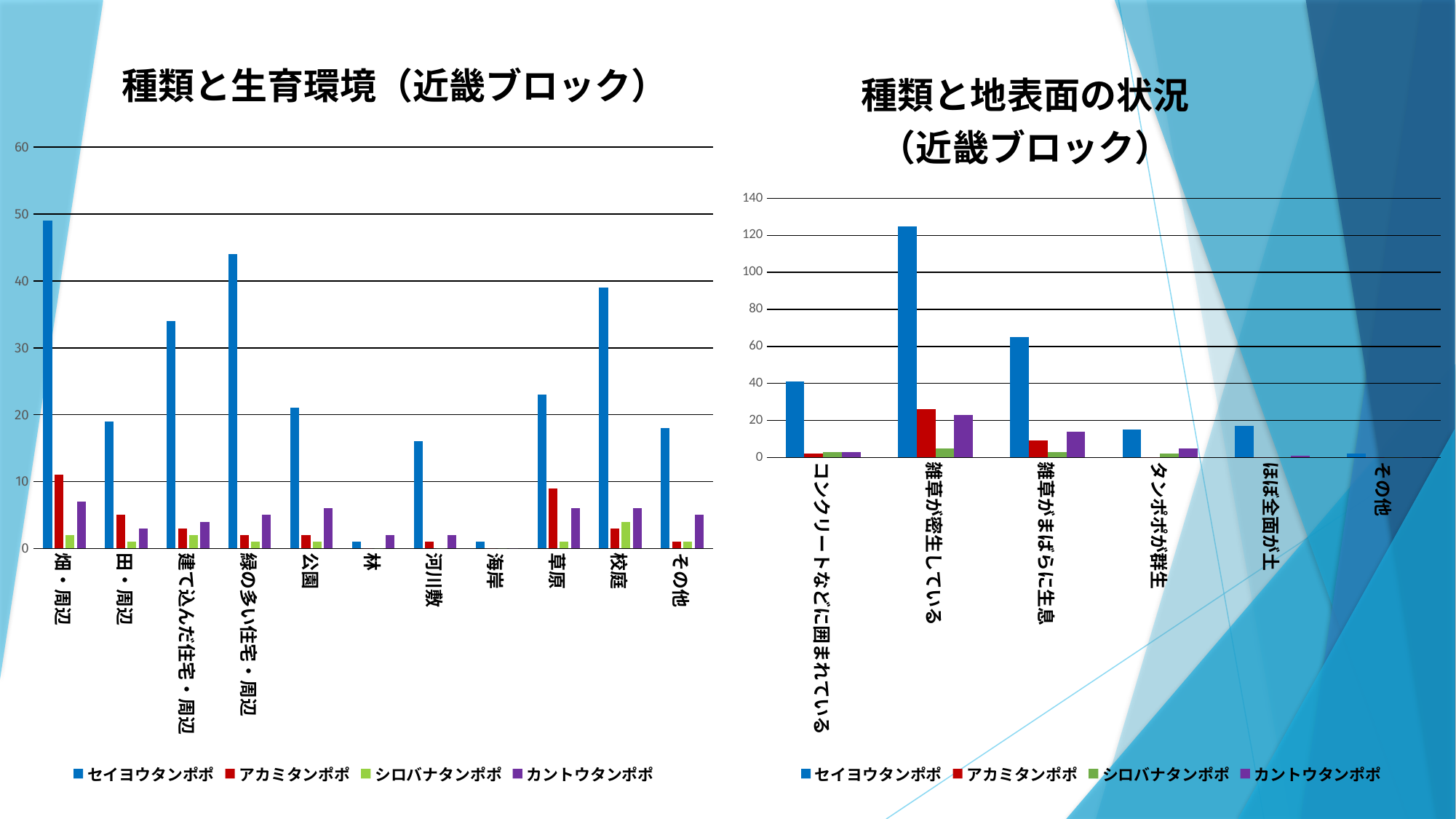

### Chart: 種類と生育環境（近畿ブロック）

| Category | セイヨウタンポポ | アカミタンポポ | シロバナタンポポ | カントウタンポポ |
|---|---|---|---|---|
| 畑・周辺 | 49.0 | 11.0 | 2.0 | 7.0 |
| 田・周辺 | 19.0 | 5.0 | 1.0 | 3.0 |
| 建て込んだ住宅・周辺 | 34.0 | 3.0 | 2.0 | 4.0 |
| 緑の多い住宅・周辺 | 44.0 | 2.0 | 1.0 | 5.0 |
| 公園 | 21.0 | 2.0 | 1.0 | 6.0 |
| 林 | 1.0 | 0.0 | 0.0 | 2.0 |
| 河川敷 | 16.0 | 1.0 | 0.0 | 2.0 |
| 海岸 | 1.0 | 0.0 | 0.0 | 0.0 |
| 草原 | 23.0 | 9.0 | 1.0 | 6.0 |
| 校庭 | 39.0 | 3.0 | 4.0 | 6.0 |
| その他 | 18.0 | 1.0 | 1.0 | 5.0 |

### Chart: 種類と地表面の状況
（近畿ブロック）

| Category | セイヨウタンポポ | アカミタンポポ | シロバナタンポポ | カントウタンポポ |
|---|---|---|---|---|
| コンクリートなどに囲まれている | 41.0 | 2.0 | 3.0 | 3.0 |
| 雑草が密生している | 125.0 | 26.0 | 5.0 | 23.0 |
| 雑草がまばらに生息 | 65.0 | 9.0 | 3.0 | 14.0 |
| タンポポが群生 | 15.0 | 0.0 | 2.0 | 5.0 |
| ほぼ全面が土 | 17.0 | 0.0 | 0.0 | 1.0 |
| その他 | 2.0 | 0.0 | 0.0 | 0.0 |